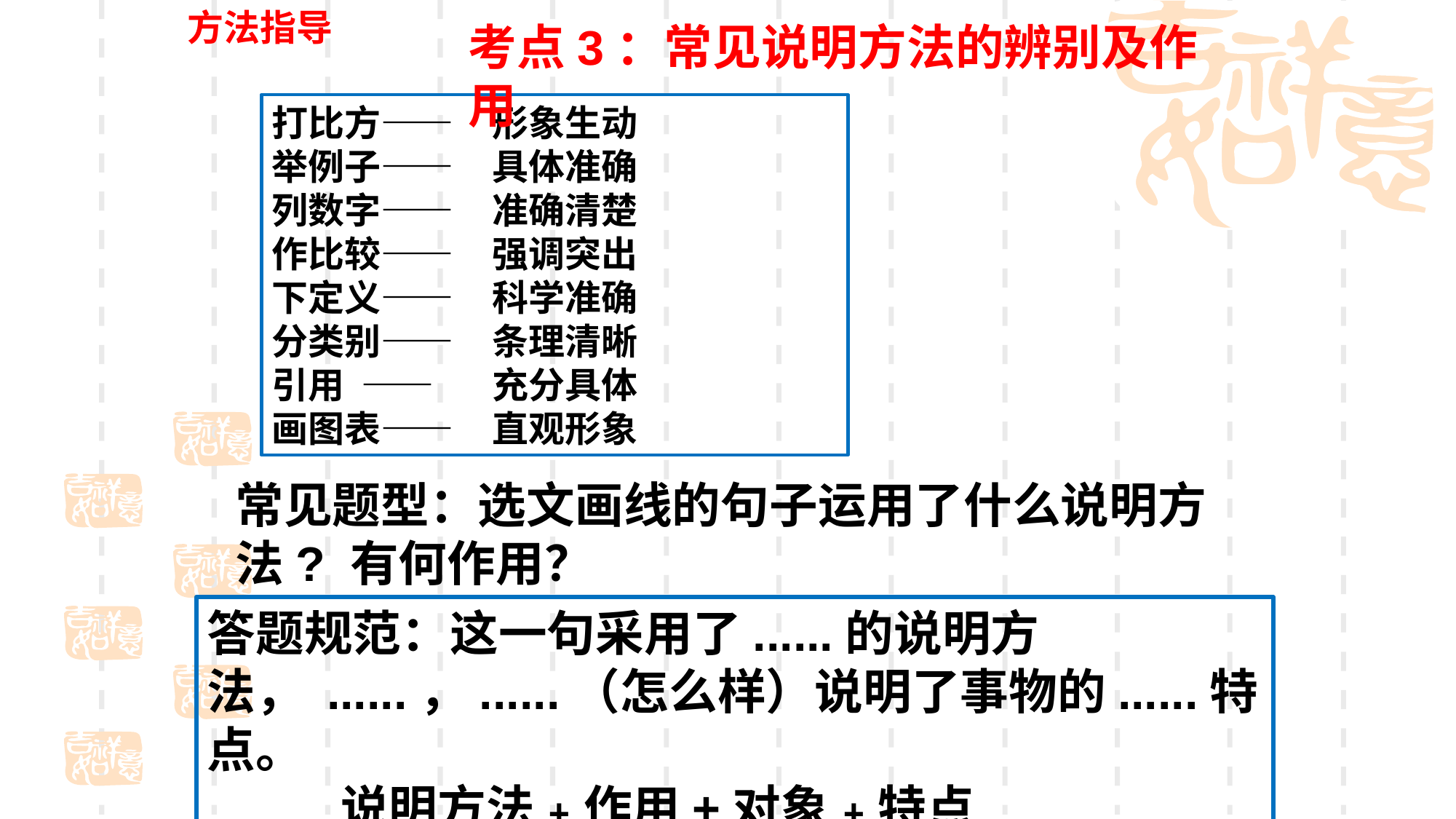

方法指导
考点3：常见说明方法的辨别及作用
打比方——
举例子——
列数字——
作比较——
下定义——
分类别——
引用  ——
画图表——
形象生动
具体准确
准确清楚
强调突出
科学准确
条理清晰
充分具体
直观形象
常见题型：选文画线的句子运用了什么说明方法? 有何作用？
答题规范：这一句采用了......的说明方法， ......，......（怎么样）说明了事物的......特点。
           说明方法﹢作用+对象﹢特点